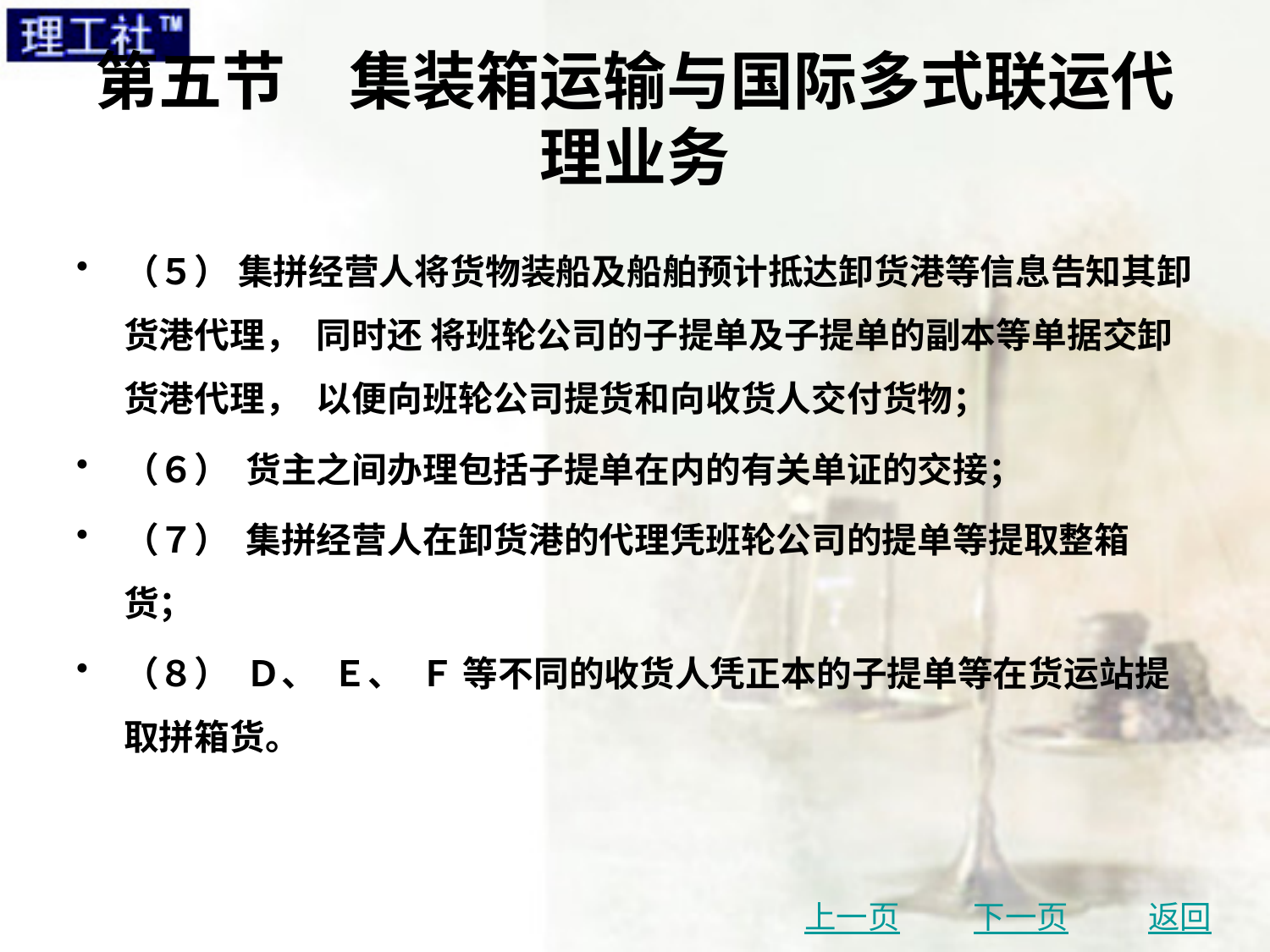

# 第五节　集装箱运输与国际多式联运代理业务
（５） 集拼经营人将货物装船及船舶预计抵达卸货港等信息告知其卸货港代理，  同时还 将班轮公司的子提单及子提单的副本等单据交卸货港代理，  以便向班轮公司提货和向收货人交付货物；
（６）  货主之间办理包括子提单在内的有关单证的交接；
（７）  集拼经营人在卸货港的代理凭班轮公司的提单等提取整箱货；
（８）  Ｄ、  Ｅ、  Ｆ 等不同的收货人凭正本的子提单等在货运站提取拼箱货。
上一页
下一页
返回